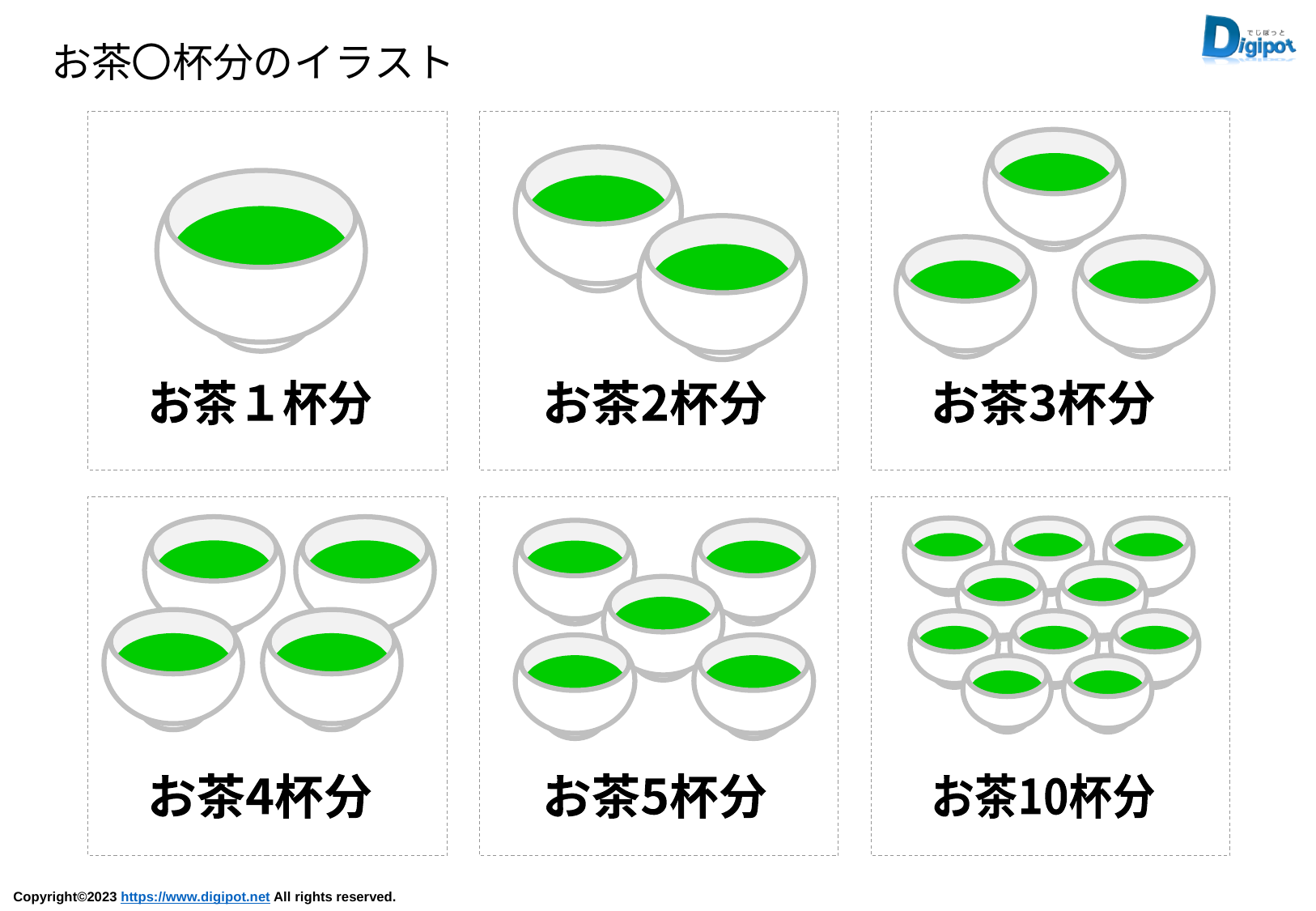

お茶〇杯分のイラスト

お茶１杯分
お茶2杯分
お茶3杯分

お茶4杯分
お茶5杯分
お茶10杯分